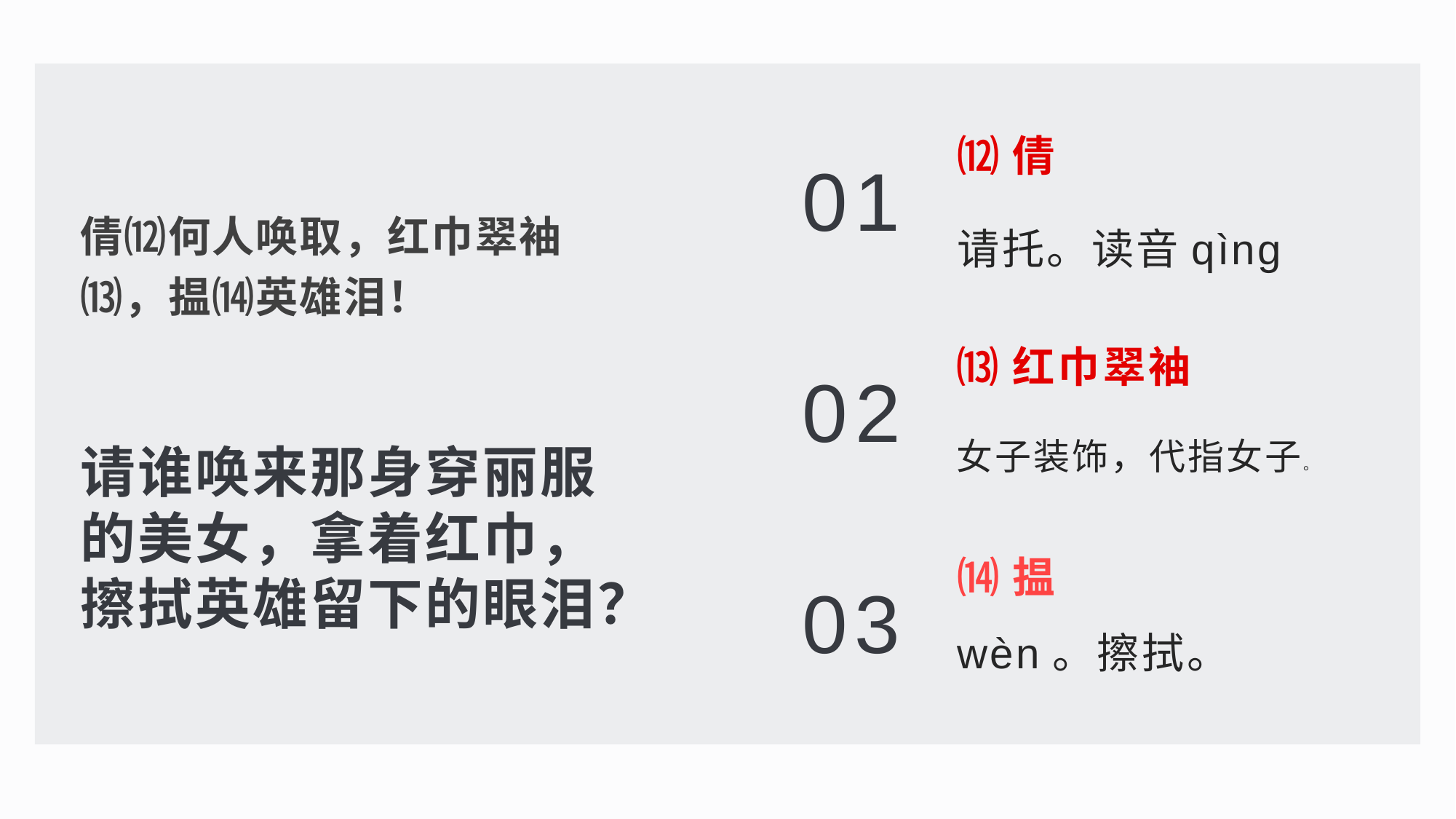

⑿倩
01
倩⑿何人唤取，红巾翠袖⒀，揾⒁英雄泪！
请托。读音qìng
⒀红巾翠袖
02
请谁唤来那身穿丽服的美女，拿着红巾，擦拭英雄留下的眼泪？
女子装饰，代指女子。
⒁揾
03
wèn。擦拭。